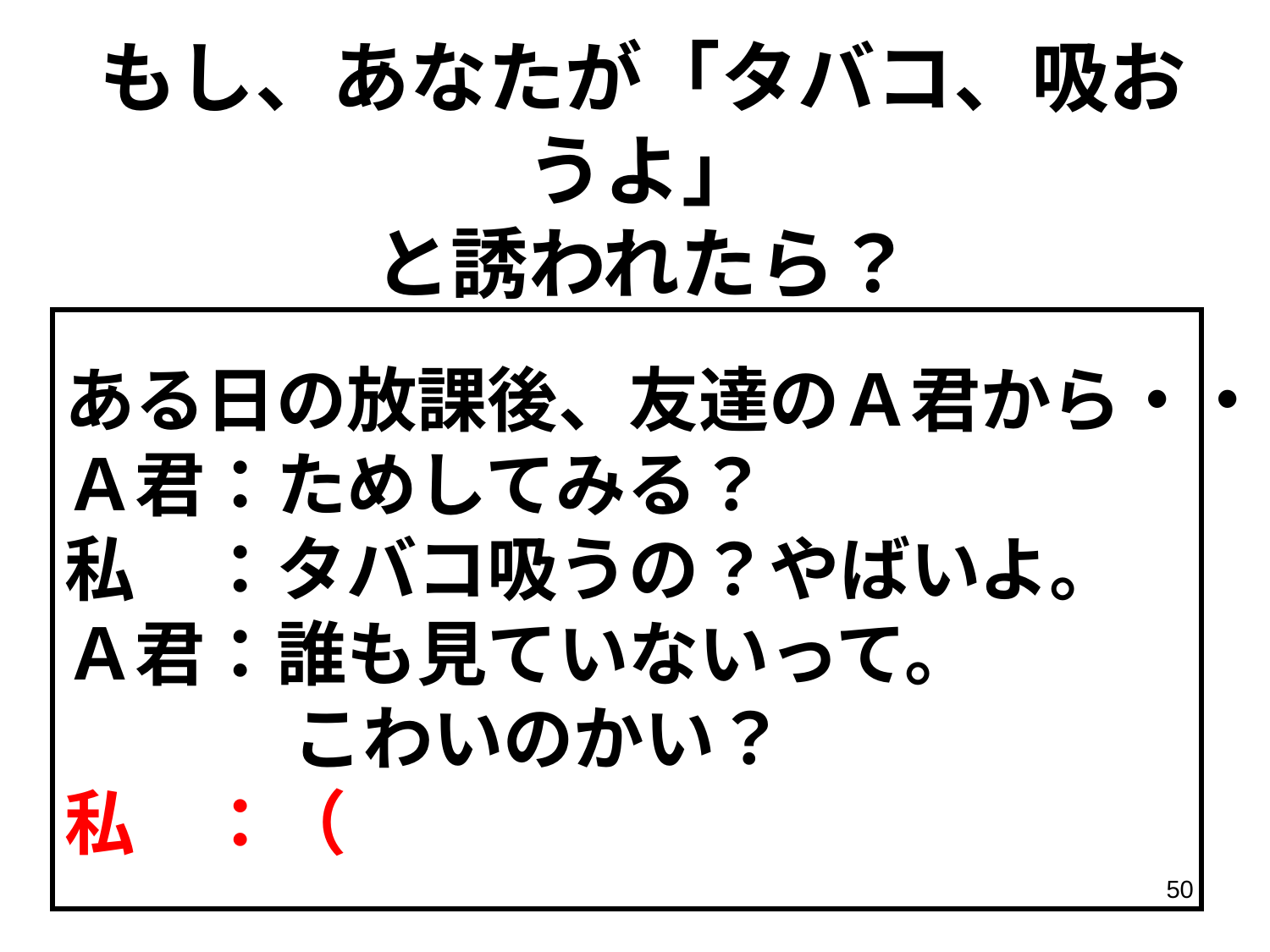

# もし、あなたが「タバコ、吸おうよ」 と誘われたら？
ある日の放課後、友達のＡ君から・・・
Ａ君：ためしてみる？
私　：タバコ吸うの？やばいよ。
Ａ君：誰も見ていないって。
　　　 こわいのかい？
私　：（　　　　　　　　　　　　　　　　　）
50